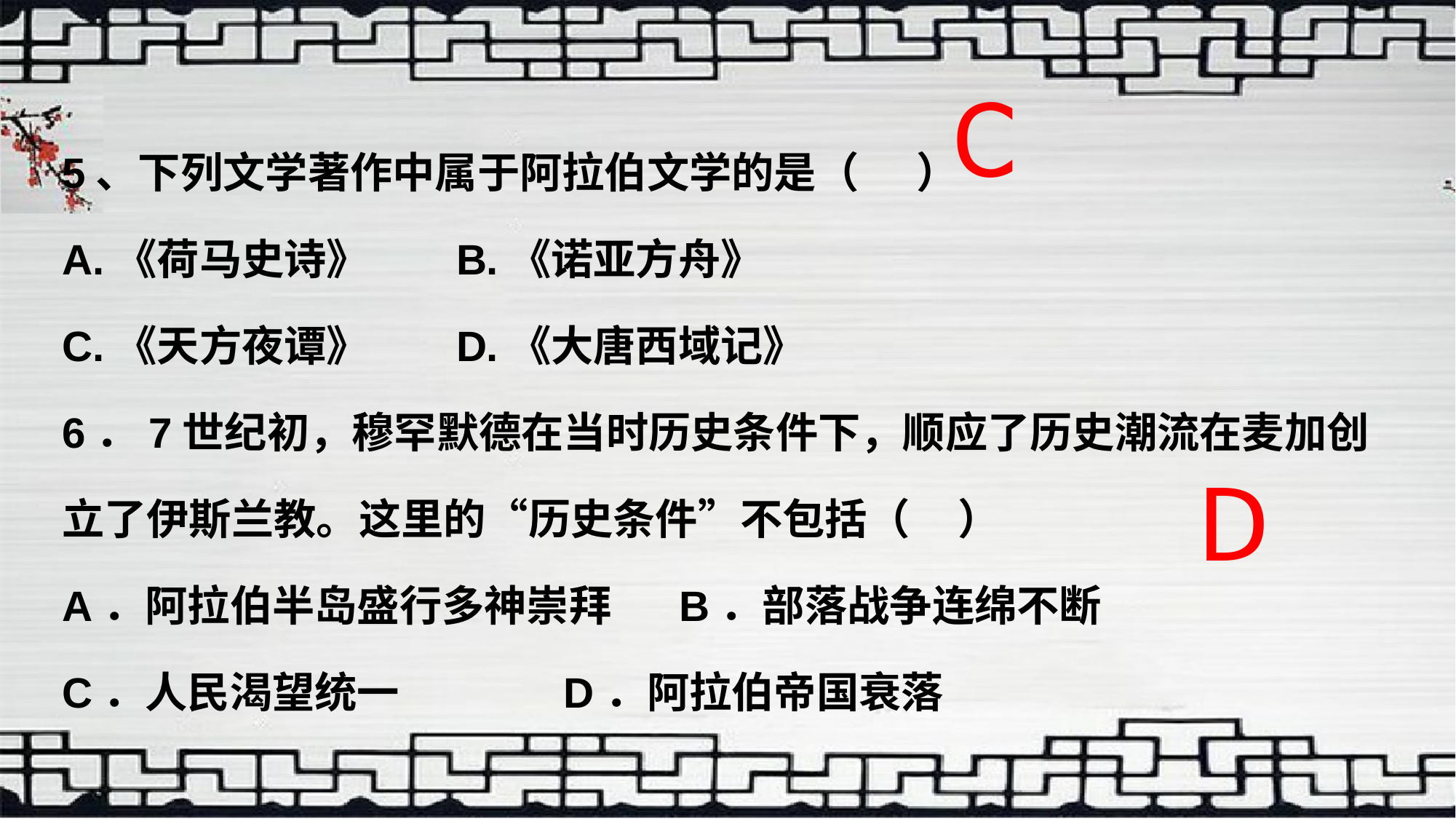

C
5、下列文学著作中属于阿拉伯文学的是（      ）
A.《荷马史诗》        B.《诺亚方舟》
C.《天方夜谭》        D.《大唐西域记》
6．7世纪初，穆罕默德在当时历史条件下，顺应了历史潮流在麦加创立了伊斯兰教。这里的“历史条件”不包括（     ）
A．阿拉伯半岛盛行多神崇拜      B．部落战争连绵不断
C．人民渴望统一                D．阿拉伯帝国衰落

D